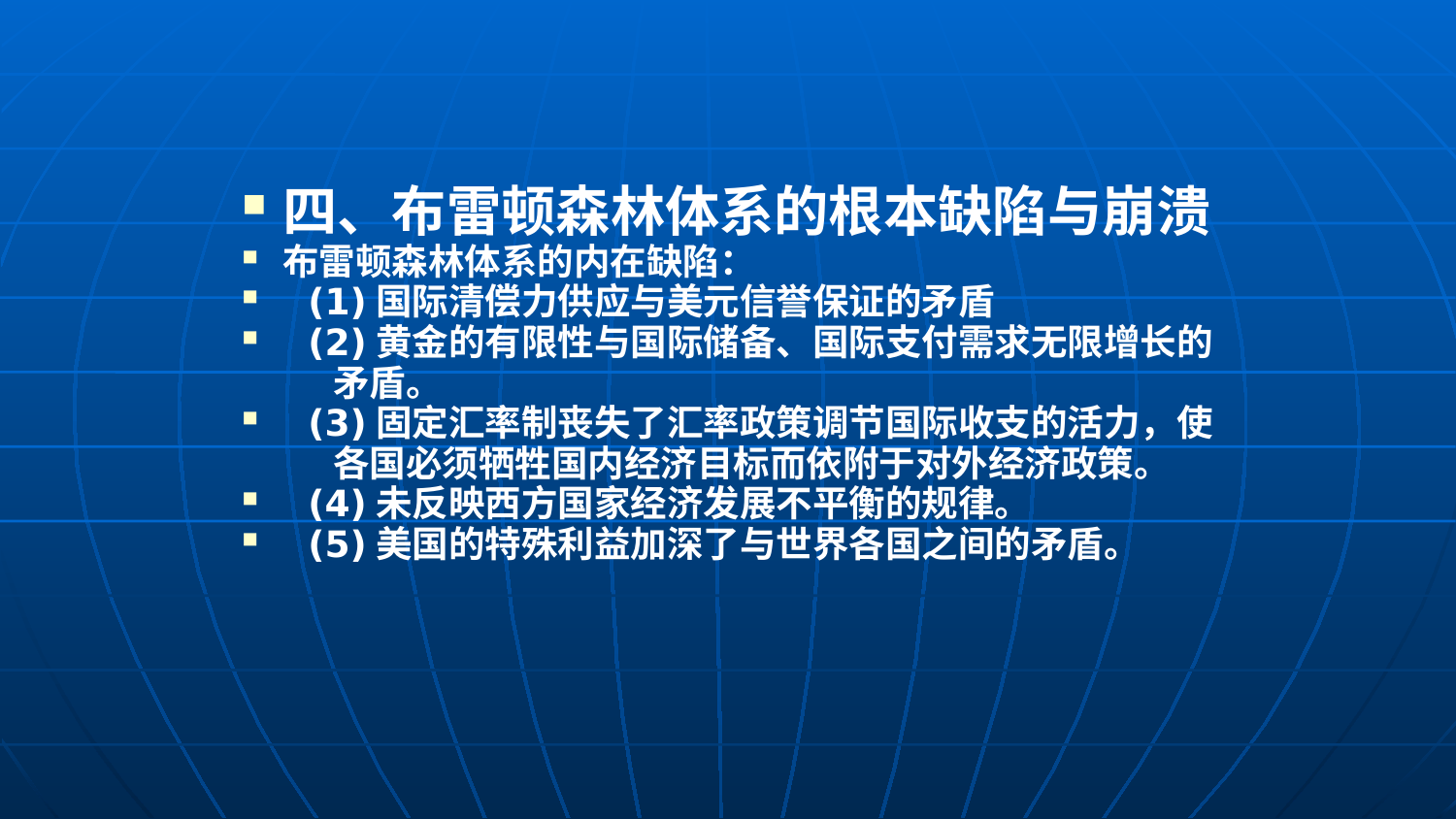

#
四、布雷顿森林体系的根本缺陷与崩溃
布雷顿森林体系的内在缺陷：
  (1)国际清偿力供应与美元信誉保证的矛盾
  (2)黄金的有限性与国际储备、国际支付需求无限增长的
          矛盾。
  (3)固定汇率制丧失了汇率政策调节国际收支的活力，使
          各国必须牺牲国内经济目标而依附于对外经济政策。
  (4)未反映西方国家经济发展不平衡的规律。
  (5)美国的特殊利益加深了与世界各国之间的矛盾。